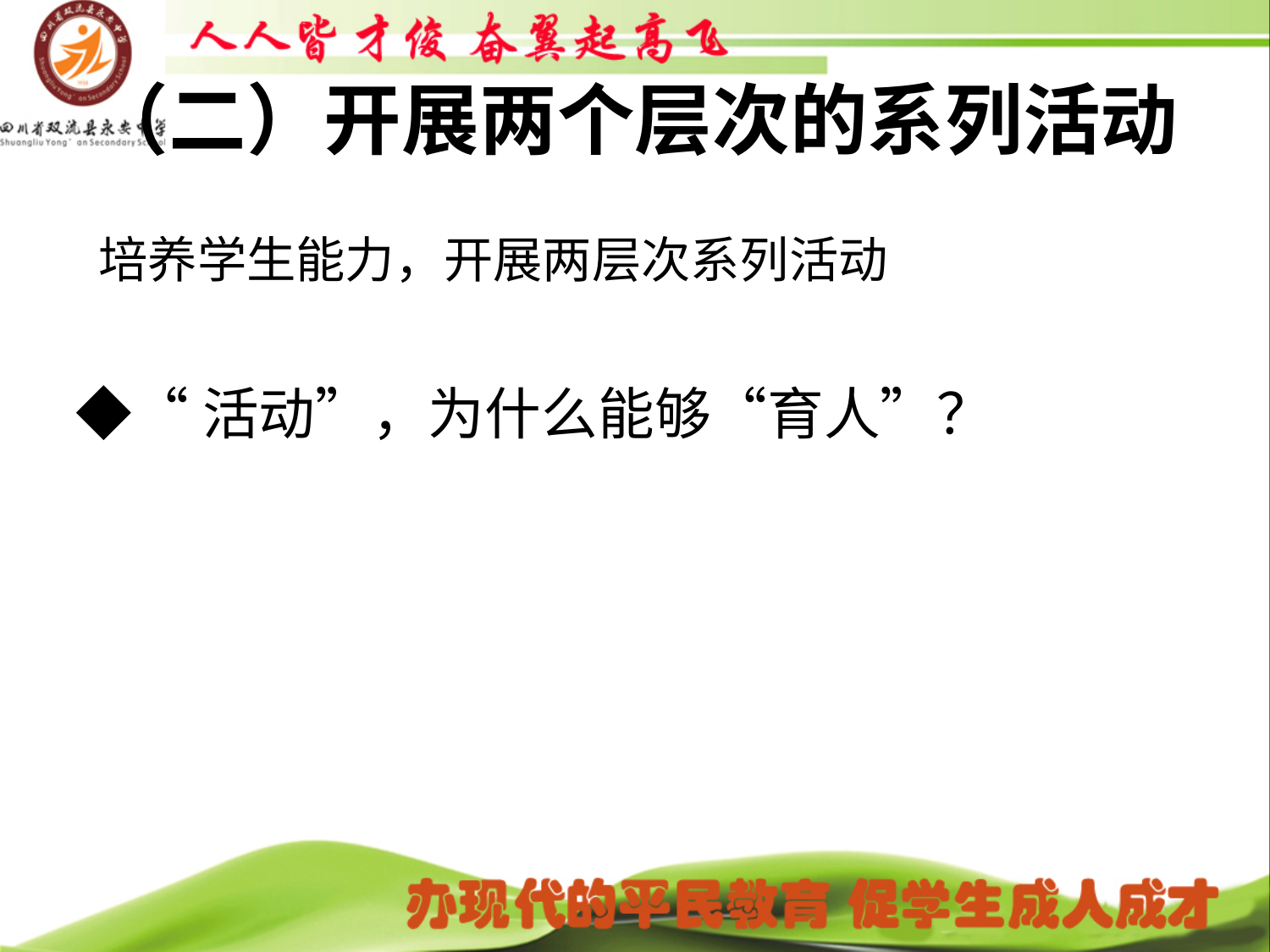

# （二）开展两个层次的系列活动
 培养学生能力，开展两层次系列活动

◆“活动”，为什么能够“育人”？